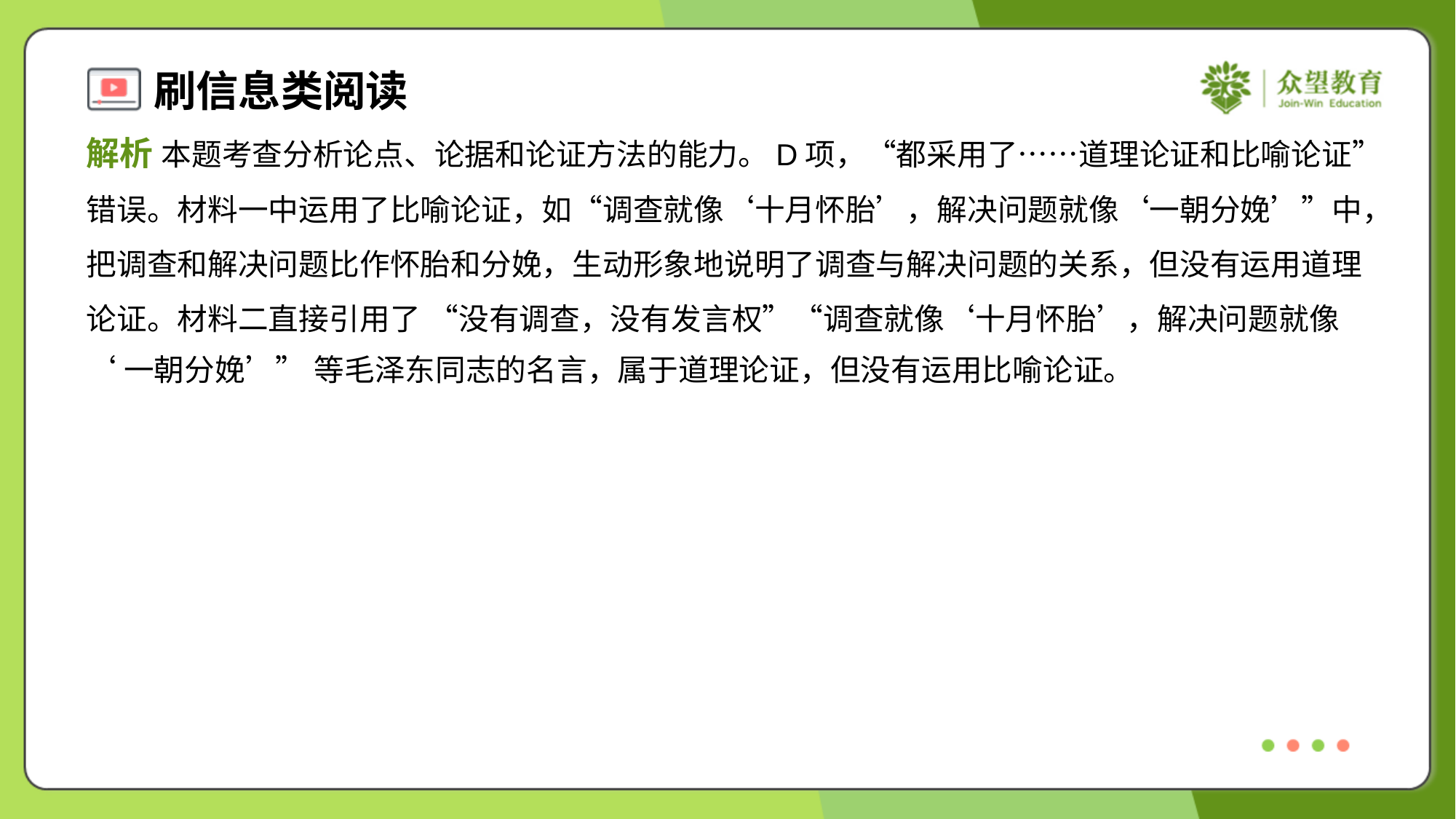

解析 本题考查分析论点、论据和论证方法的能力。D项，“都采用了……道理论证和比喻论证”
错误。材料一中运用了比喻论证，如“调查就像‘十月怀胎’，解决问题就像‘一朝分娩’”中，
把调查和解决问题比作怀胎和分娩，生动形象地说明了调查与解决问题的关系，但没有运用道理
论证。材料二直接引用了 “没有调查，没有发言权”“调查就像‘十月怀胎’，解决问题就像
‘一朝分娩’” 等毛泽东同志的名言，属于道理论证，但没有运用比喻论证。